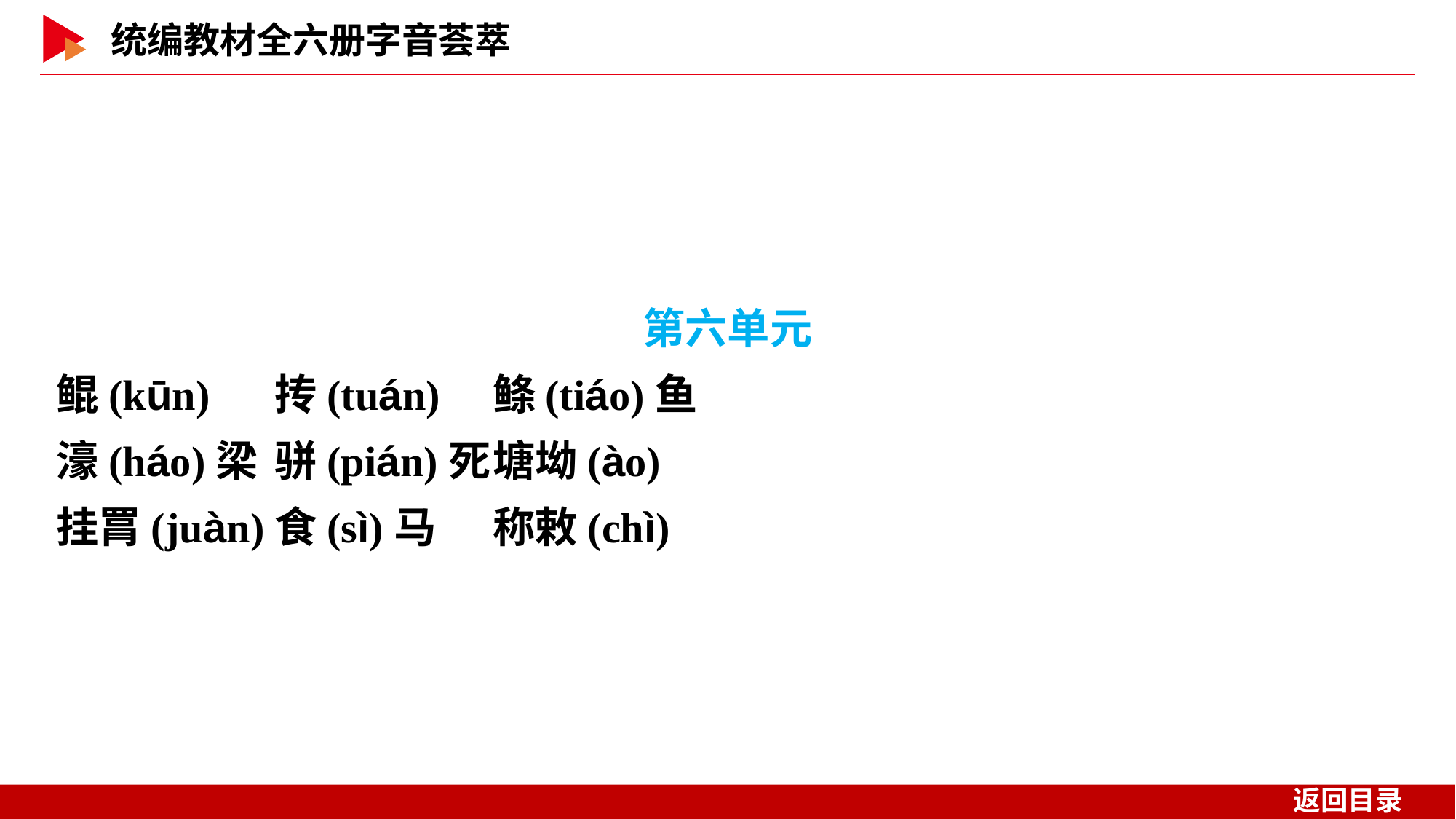

第六单元
鲲(kūn)	抟(tuán)	鲦(tiáo)鱼
濠(háo)梁	骈(pián)死	塘坳(ào)
挂罥(juàn)	食(sì)马	称敕(chì)